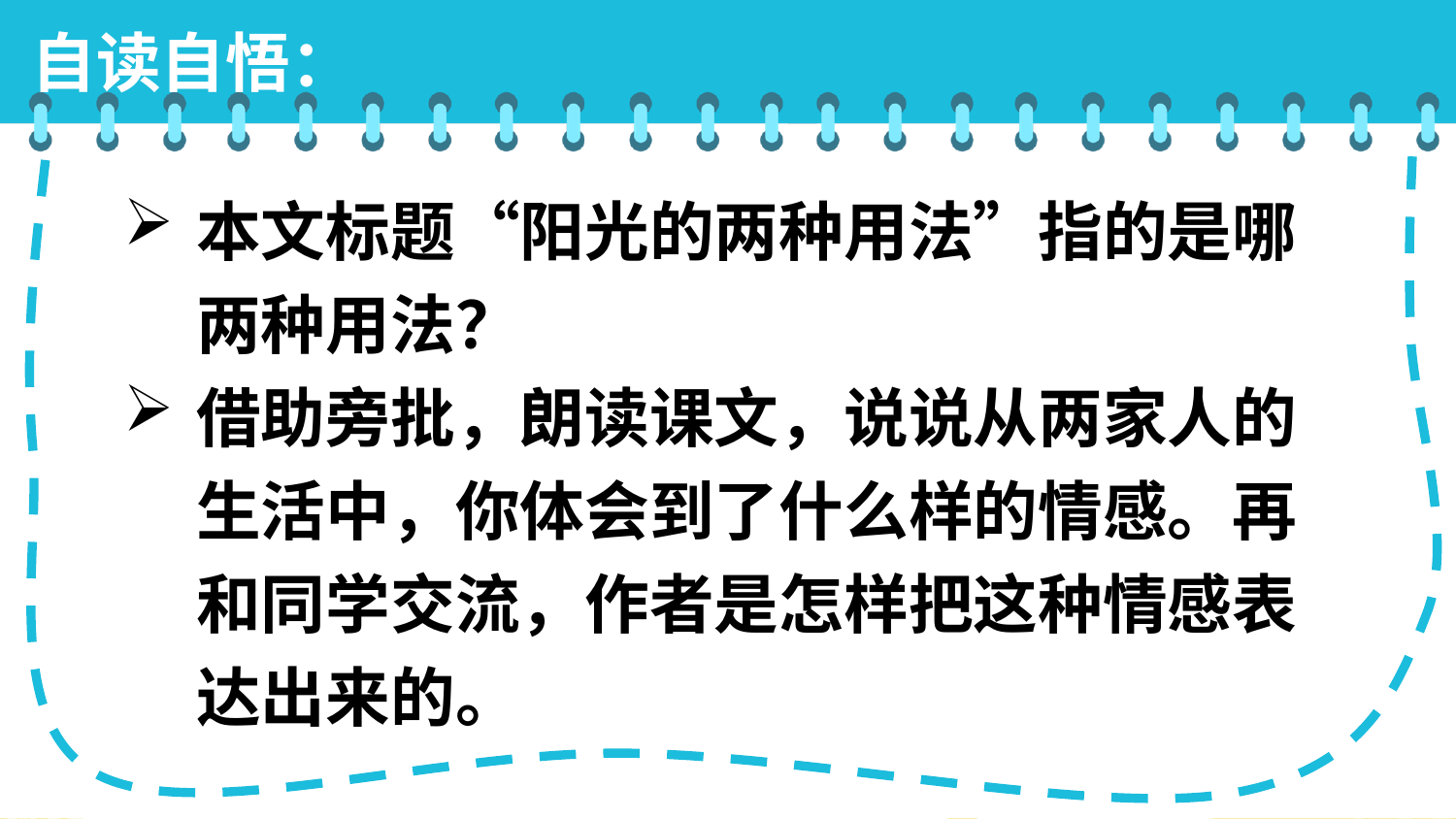

自读自悟：
本文标题“阳光的两种用法”指的是哪两种用法？
借助旁批，朗读课文，说说从两家人的生活中，你体会到了什么样的情感。再和同学交流，作者是怎样把这种情感表达出来的。